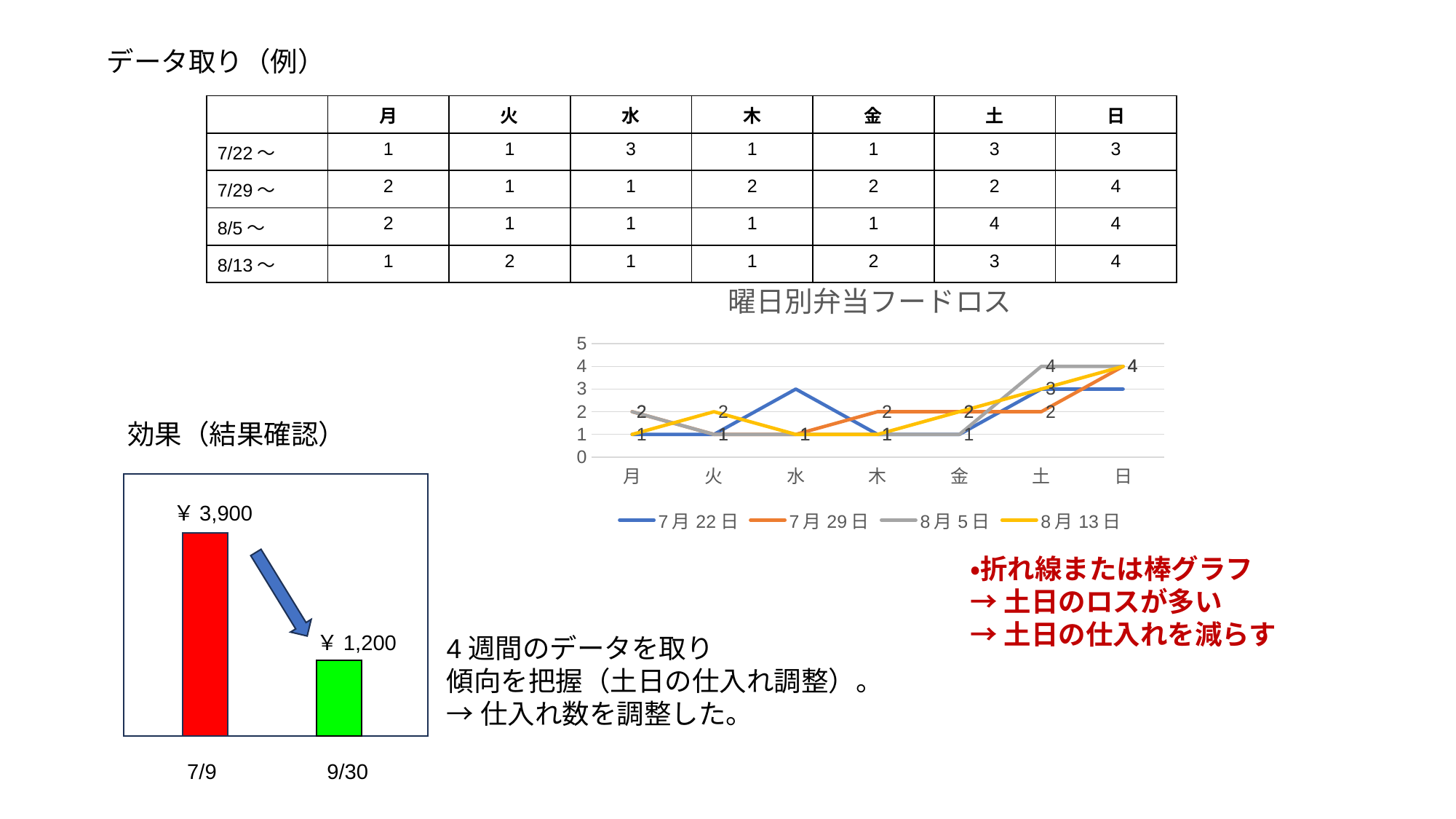

データ取り（例）
|  | 月 | 火 | 水 | 木 | 金 | 土 | 日 |
| --- | --- | --- | --- | --- | --- | --- | --- |
| 7/22～ | 1 | 1 | 3 | 1 | 1 | 3 | 3 |
| 7/29～ | 2 | 1 | 1 | 2 | 2 | 2 | 4 |
| 8/5～ | 2 | 1 | 1 | 1 | 1 | 4 | 4 |
| 8/13～ | 1 | 2 | 1 | 1 | 2 | 3 | 4 |

### Chart: 曜日別弁当フードロス

| Category | 7月22日 | 7月29日 | 8月5日 | 8月13日 |
|---|---|---|---|---|
| 月 | 1.0 | 2.0 | 2.0 | 1.0 |
| 火 | 1.0 | 1.0 | 1.0 | 2.0 |
| 水 | 3.0 | 1.0 | 1.0 | 1.0 |
| 木 | 1.0 | 2.0 | 1.0 | 1.0 |
| 金 | 1.0 | 2.0 | 1.0 | 2.0 |
| 土 | 3.0 | 2.0 | 4.0 | 3.0 |
| 日 | 3.0 | 4.0 | 4.0 | 4.0 |
効果（結果確認）

￥3,900

￥1,200

9/30
7/9
・折れ線または棒グラフ
→土日のロスが多い
→土日の仕入れを減らす
4週間のデータを取り
傾向を把握（土日の仕入れ調整）。
→仕入れ数を調整した。